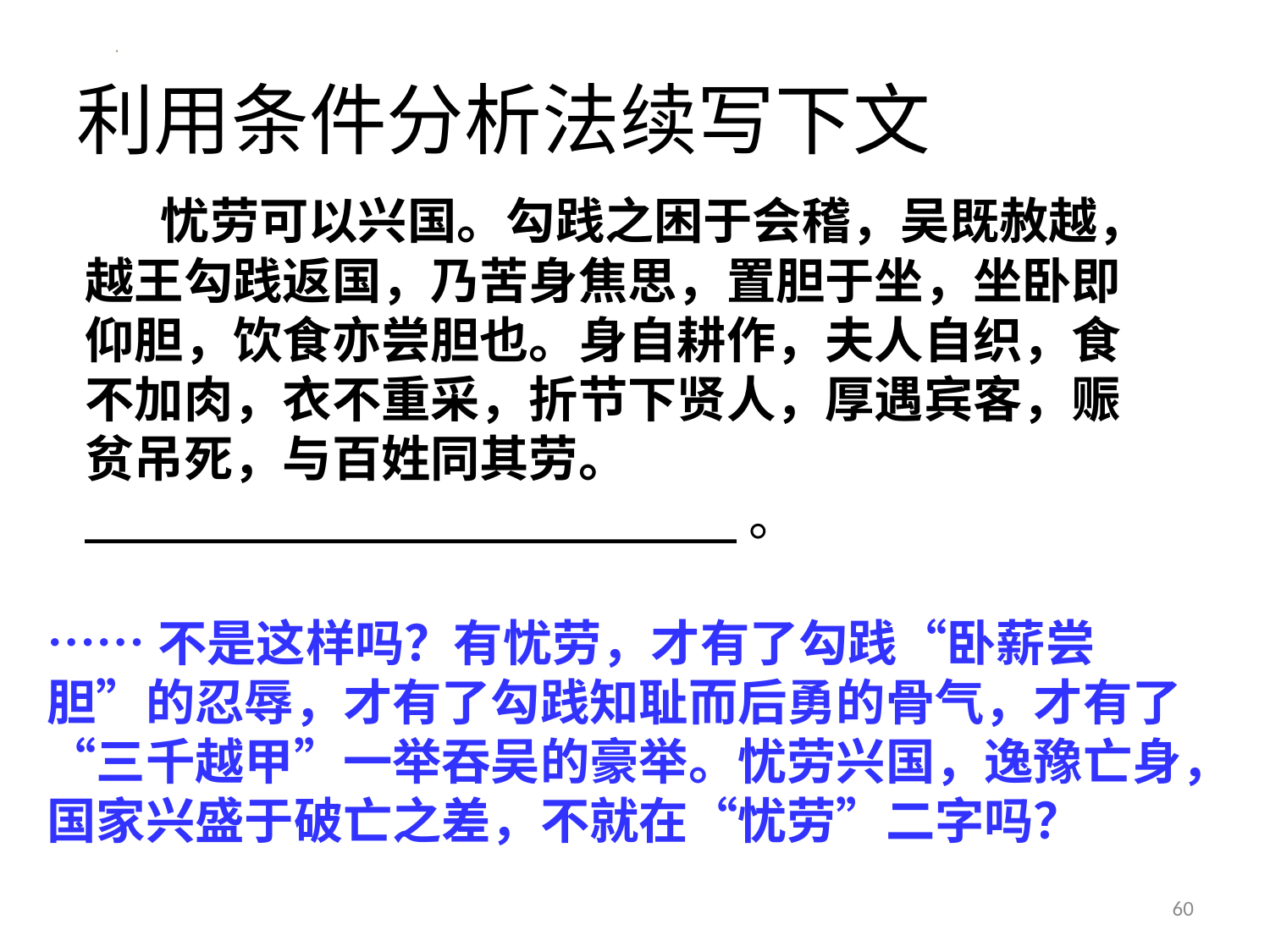

# 利用条件分析法续写下文
       忧劳可以兴国。勾践之困于会稽，吴既赦越，越王勾践返国，乃苦身焦思，置胆于坐，坐卧即仰胆，饮食亦尝胆也。身自耕作，夫人自织，食不加肉，衣不重采，折节下贤人，厚遇宾客，赈贫吊死，与百姓同其劳。 ______________________。
……不是这样吗？有忧劳，才有了勾践“卧薪尝胆”的忍辱，才有了勾践知耻而后勇的骨气，才有了“三千越甲”一举吞吴的豪举。忧劳兴国，逸豫亡身，国家兴盛于破亡之差，不就在“忧劳”二字吗？

60